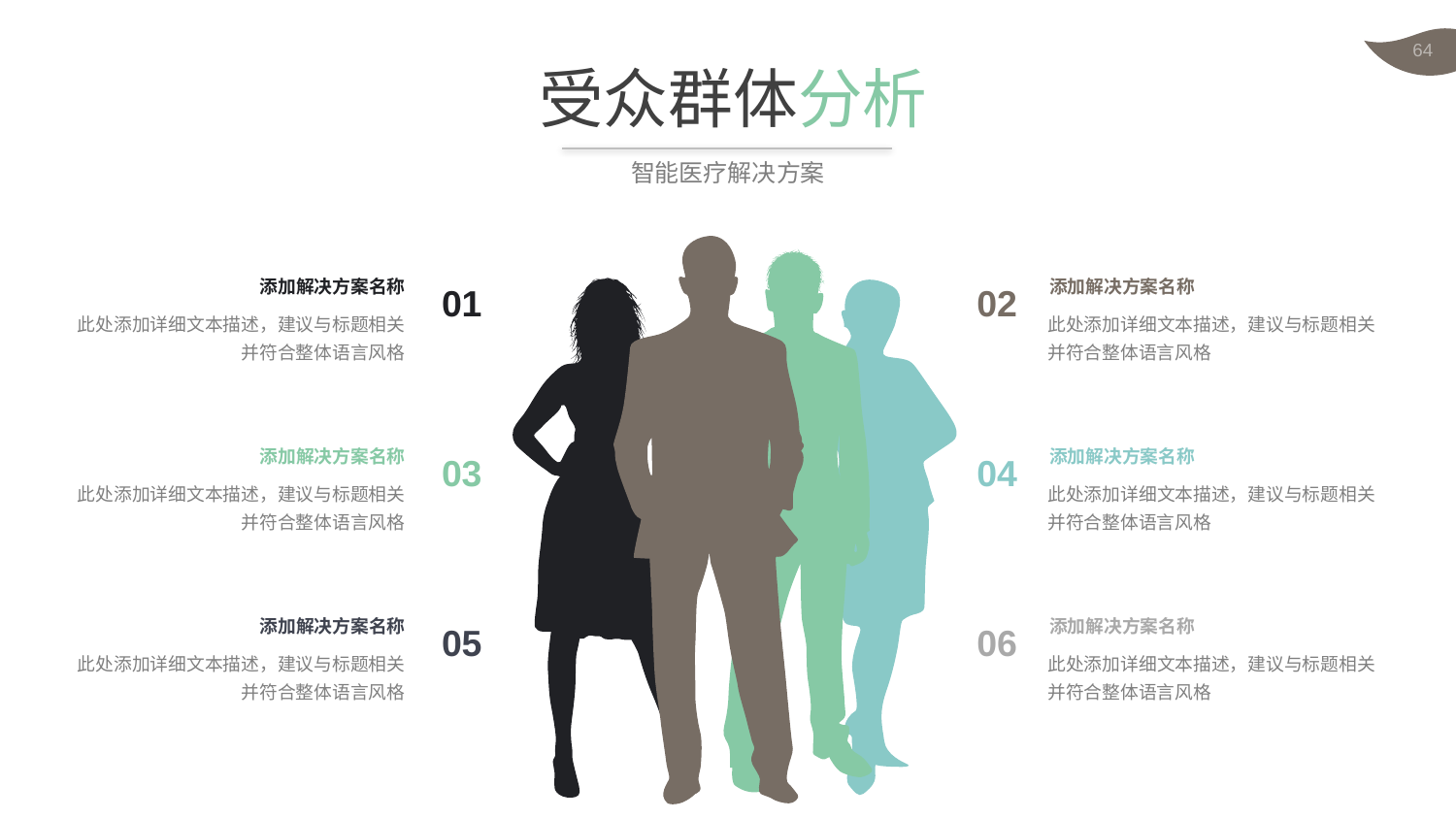

# 受众群体分析
智能医疗解决方案

01
02
添加解决方案名称
添加解决方案名称

此处添加详细文本描述，建议与标题相关并符合整体语言风格
此处添加详细文本描述，建议与标题相关并符合整体语言风格
03
04
添加解决方案名称
添加解决方案名称
此处添加详细文本描述，建议与标题相关并符合整体语言风格
此处添加详细文本描述，建议与标题相关并符合整体语言风格
05
06
添加解决方案名称
添加解决方案名称
此处添加详细文本描述，建议与标题相关并符合整体语言风格
此处添加详细文本描述，建议与标题相关并符合整体语言风格